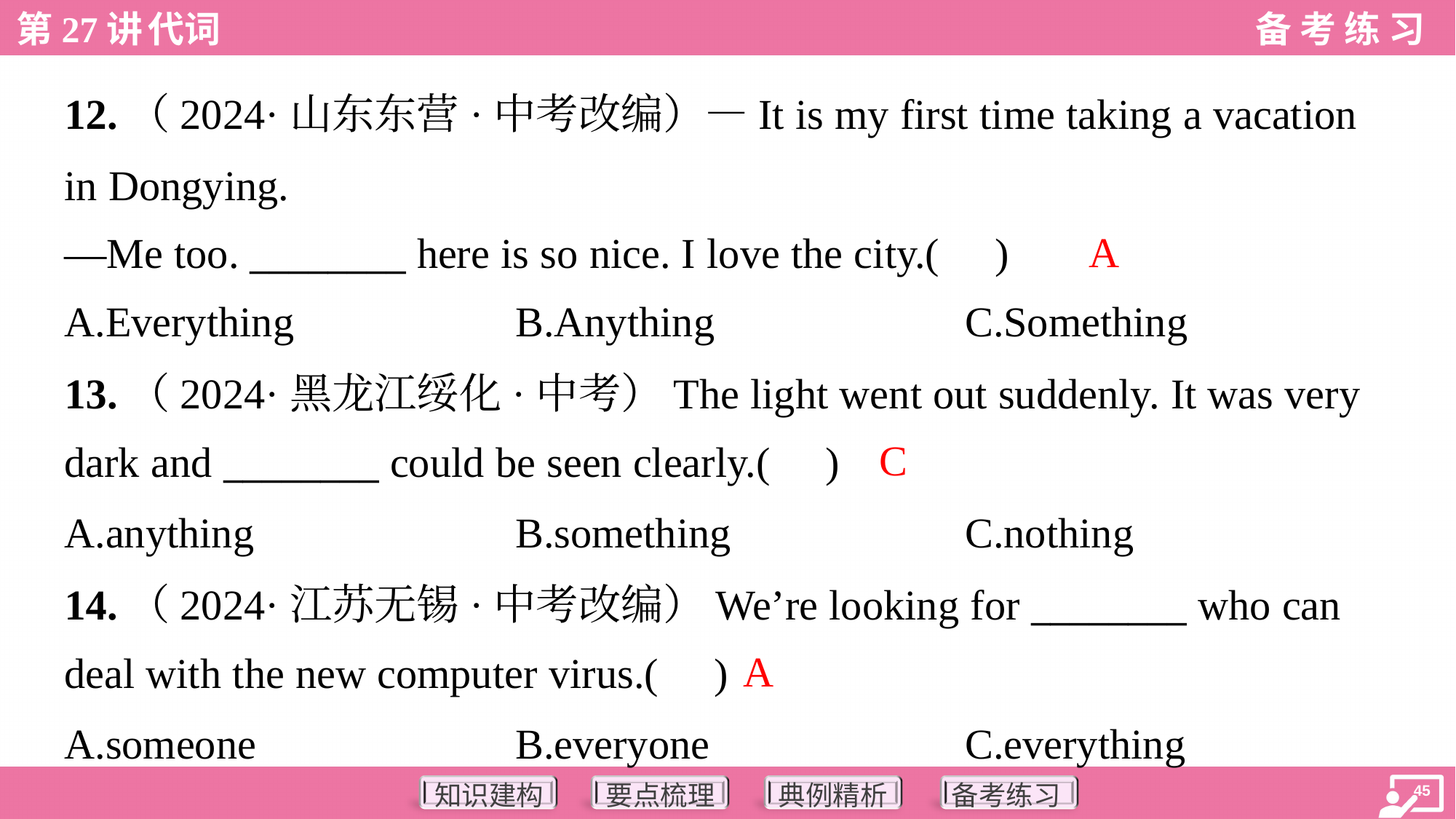

12.（2024·山东东营·中考改编）—It is my first time taking a vacation
in Dongying.
—Me too. ________ here is so nice. I love the city.(     )
A
A.Everything	B.Anything	C.Something
13.（2024·黑龙江绥化·中考）The light went out suddenly. It was very
dark and ________ could be seen clearly.(     )
C
A.anything	B.something	C.nothing
14.（2024·江苏无锡·中考改编）We’re looking for ________ who can
deal with the new computer virus.(     )
A
A.someone	B.everyone	C.everything